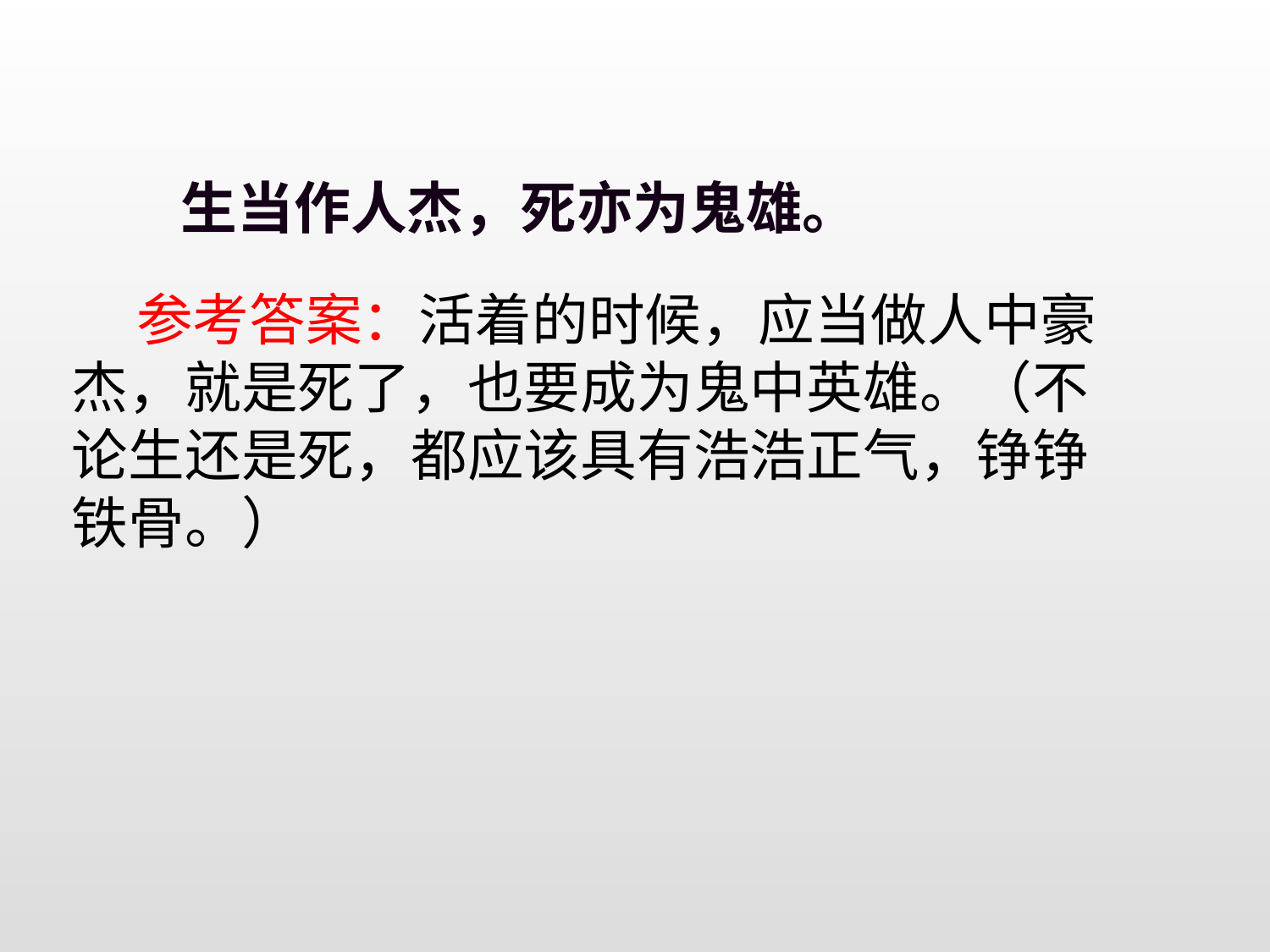

生当作人杰，死亦为鬼雄。
    参考答案：活着的时候，应当做人中豪杰，就是死了，也要成为鬼中英雄。（不论生还是死，都应该具有浩浩正气，铮铮铁骨。）